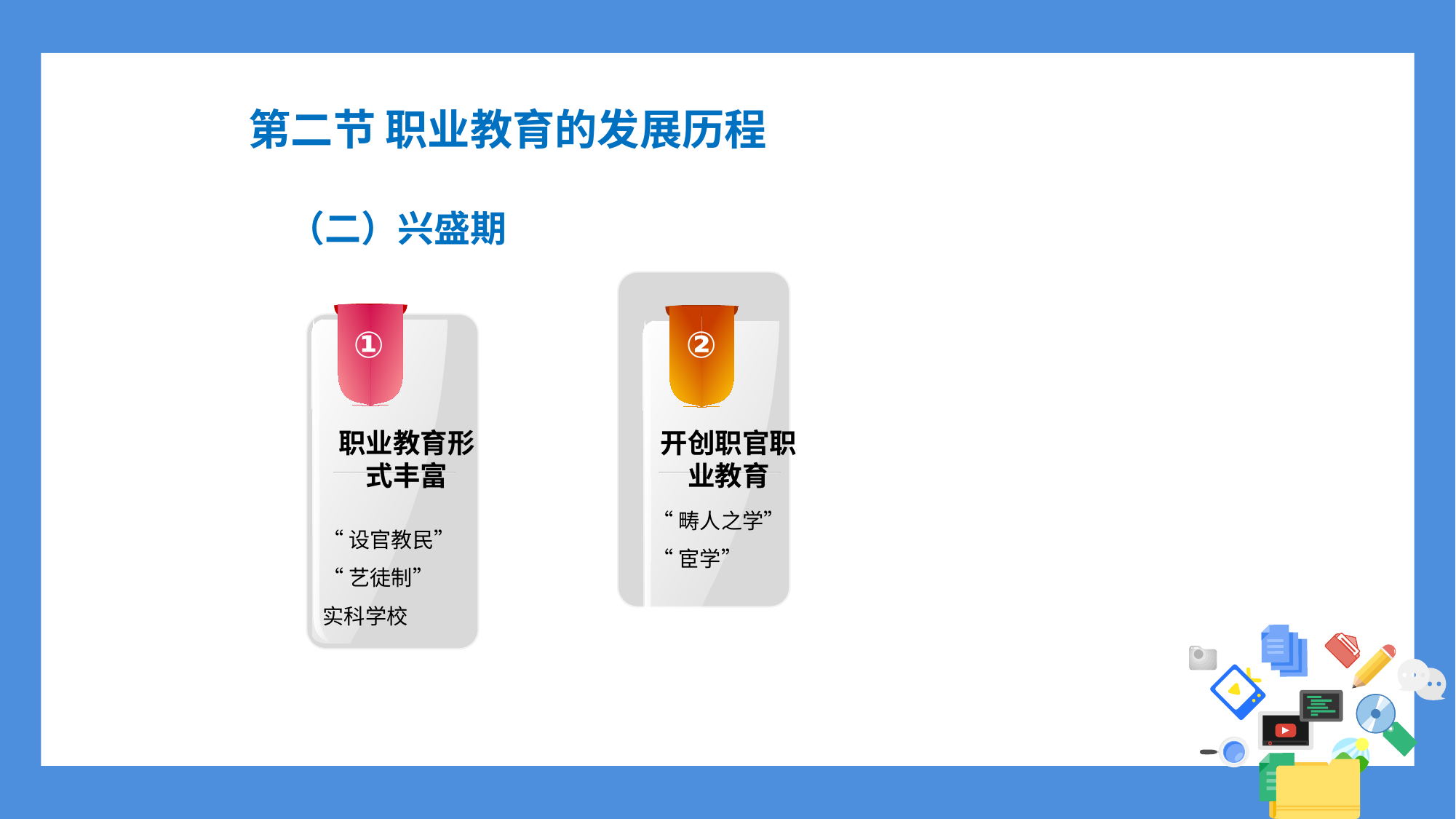

# 第二节 职业教育的发展历程
（二）兴盛期

①
②

职业教育形式丰富
开创职官职业教育
“畴人之学”
“宦学”

“设官教民”
“艺徒制”
实科学校